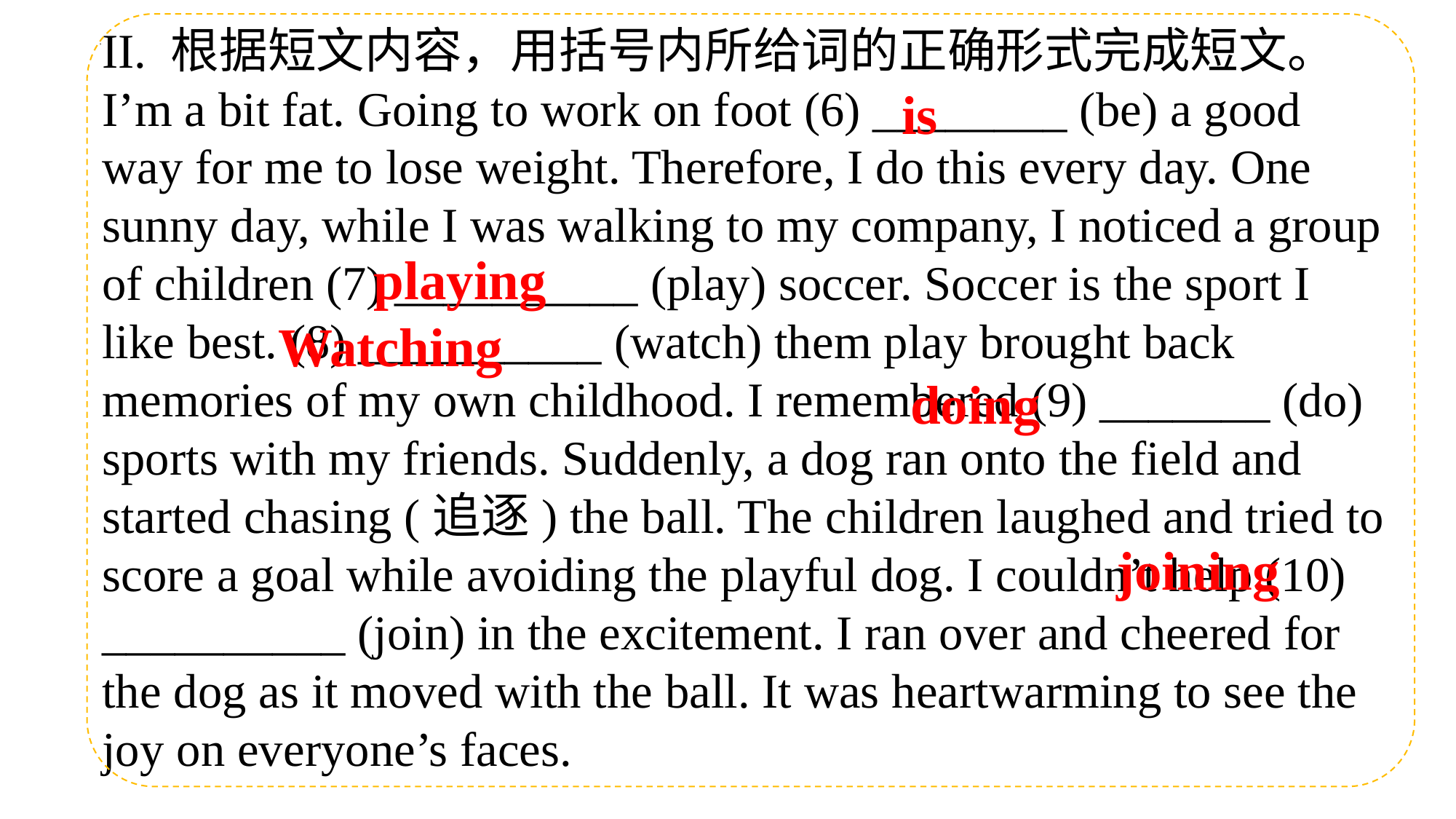

II. 根据短文内容，用括号内所给词的正确形式完成短文。
I’m a bit fat. Going to work on foot (6) ________ (be) a good way for me to lose weight. Therefore, I do this every day. One sunny day, while I was walking to my company, I noticed a group of children (7) __________ (play) soccer. Soccer is the sport I like best. (8) __________ (watch) them play brought back memories of my own childhood. I remembered (9) _______ (do) sports with my friends. Suddenly, a dog ran onto the field and started chasing (追逐) the ball. The children laughed and tried to score a goal while avoiding the playful dog. I couldn’t help (10) __________ (join) in the excitement. I ran over and cheered for the dog as it moved with the ball. It was heartwarming to see the joy on everyone’s faces.
is
 playing
Watching
doing
joining